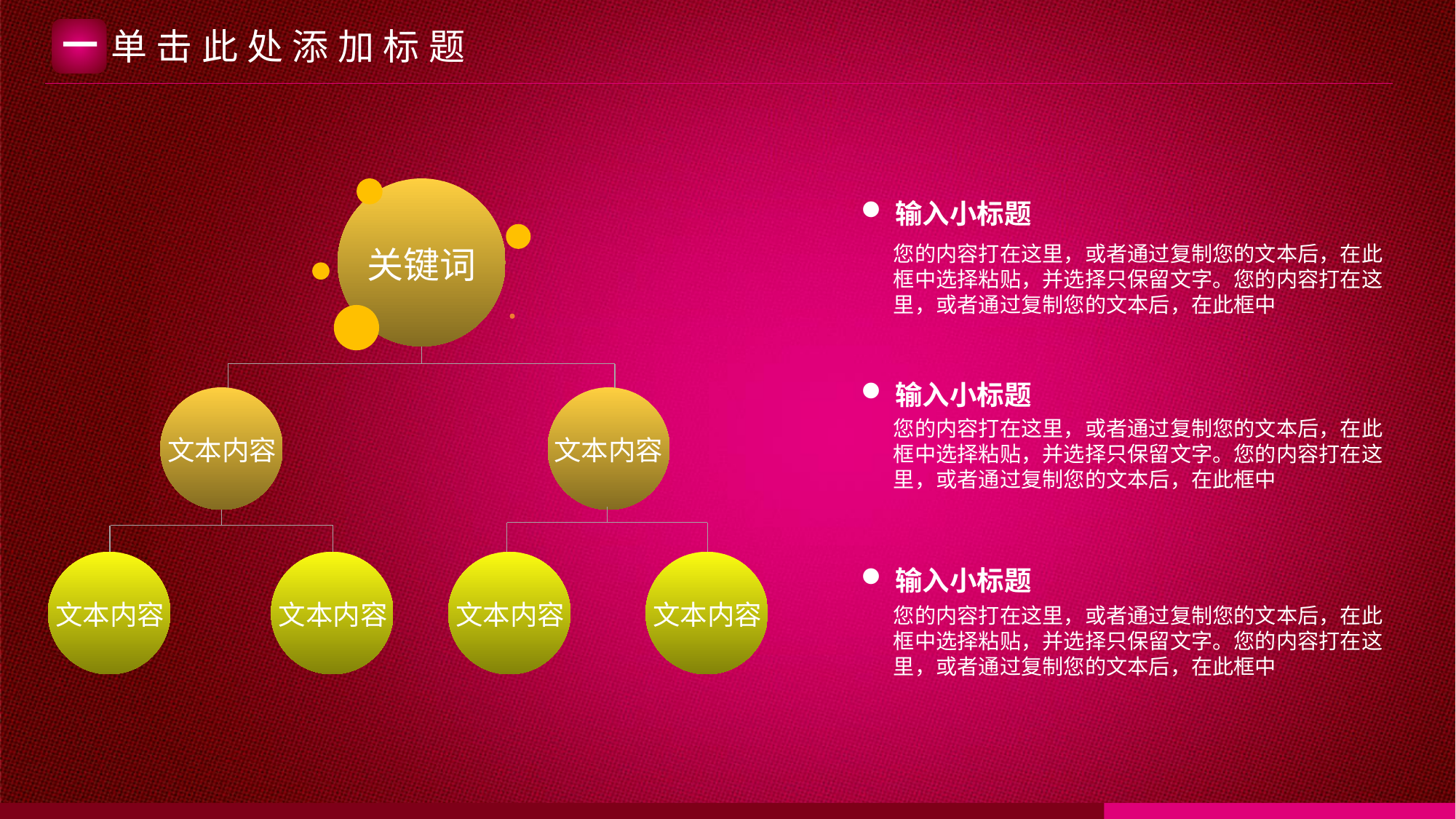

一
单击此处添加标题

关键词

输入小标题
您的内容打在这里，或者通过复制您的文本后，在此框中选择粘贴，并选择只保留文字。您的内容打在这里，或者通过复制您的文本后，在此框中

输入小标题
您的内容打在这里，或者通过复制您的文本后，在此框中选择粘贴，并选择只保留文字。您的内容打在这里，或者通过复制您的文本后，在此框中

文本内容

文本内容

文本内容

文本内容

文本内容

文本内容
输入小标题
您的内容打在这里，或者通过复制您的文本后，在此框中选择粘贴，并选择只保留文字。您的内容打在这里，或者通过复制您的文本后，在此框中